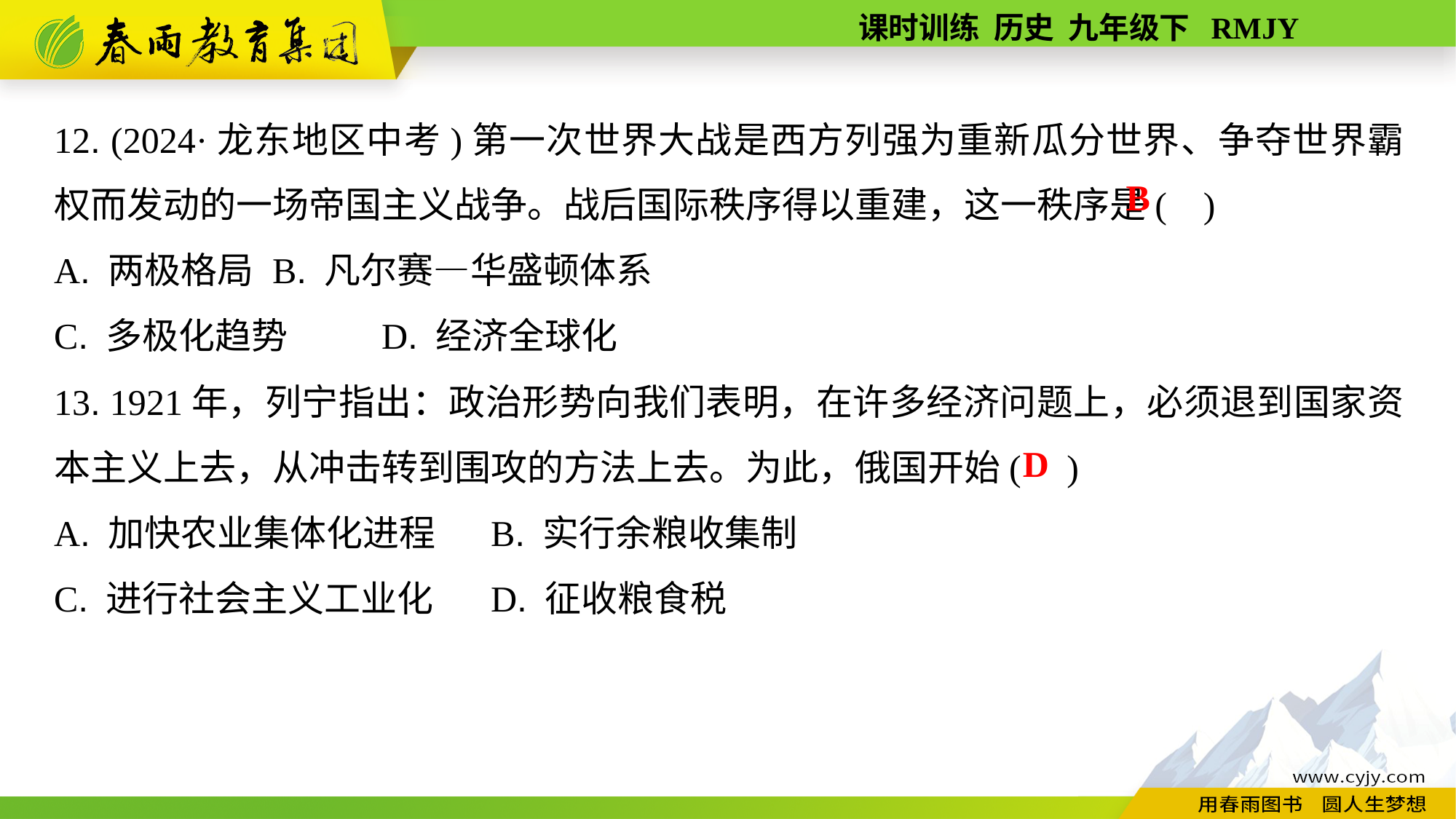

12. (2024·龙东地区中考)第一次世界大战是西方列强为重新瓜分世界、争夺世界霸权而发动的一场帝国主义战争。战后国际秩序得以重建，这一秩序是(    )
A. 两极格局	B. 凡尔赛—华盛顿体系
C. 多极化趋势	D. 经济全球化
13. 1921年，列宁指出：政治形势向我们表明，在许多经济问题上，必须退到国家资本主义上去，从冲击转到围攻的方法上去。为此，俄国开始(     )
A. 加快农业集体化进程	B. 实行余粮收集制
C. 进行社会主义工业化	D. 征收粮食税
B
D